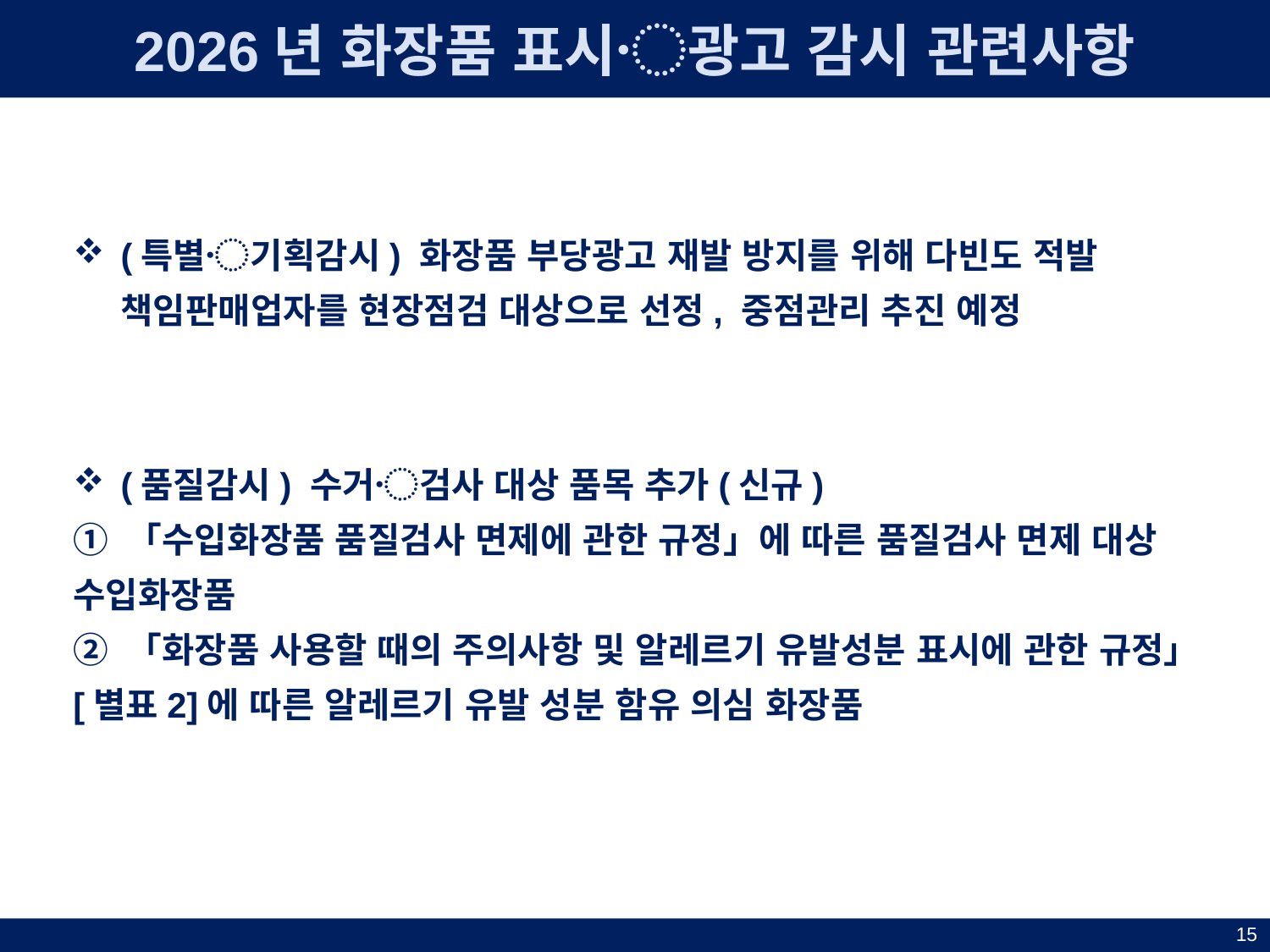

2026년 화장품 표시〮광고 감시 관련사항
(특별〮기획감시) 화장품 부당광고 재발 방지를 위해 다빈도 적발 책임판매업자를 현장점검 대상으로 선정, 중점관리 추진 예정
(품질감시) 수거〮검사 대상 품목 추가(신규)
① 「수입화장품 품질검사 면제에 관한 규정」에 따른 품질검사 면제 대상 수입화장품
② 「화장품 사용할 때의 주의사항 및 알레르기 유발성분 표시에 관한 규정」[별표2]에 따른 알레르기 유발 성분 함유 의심 화장품
15